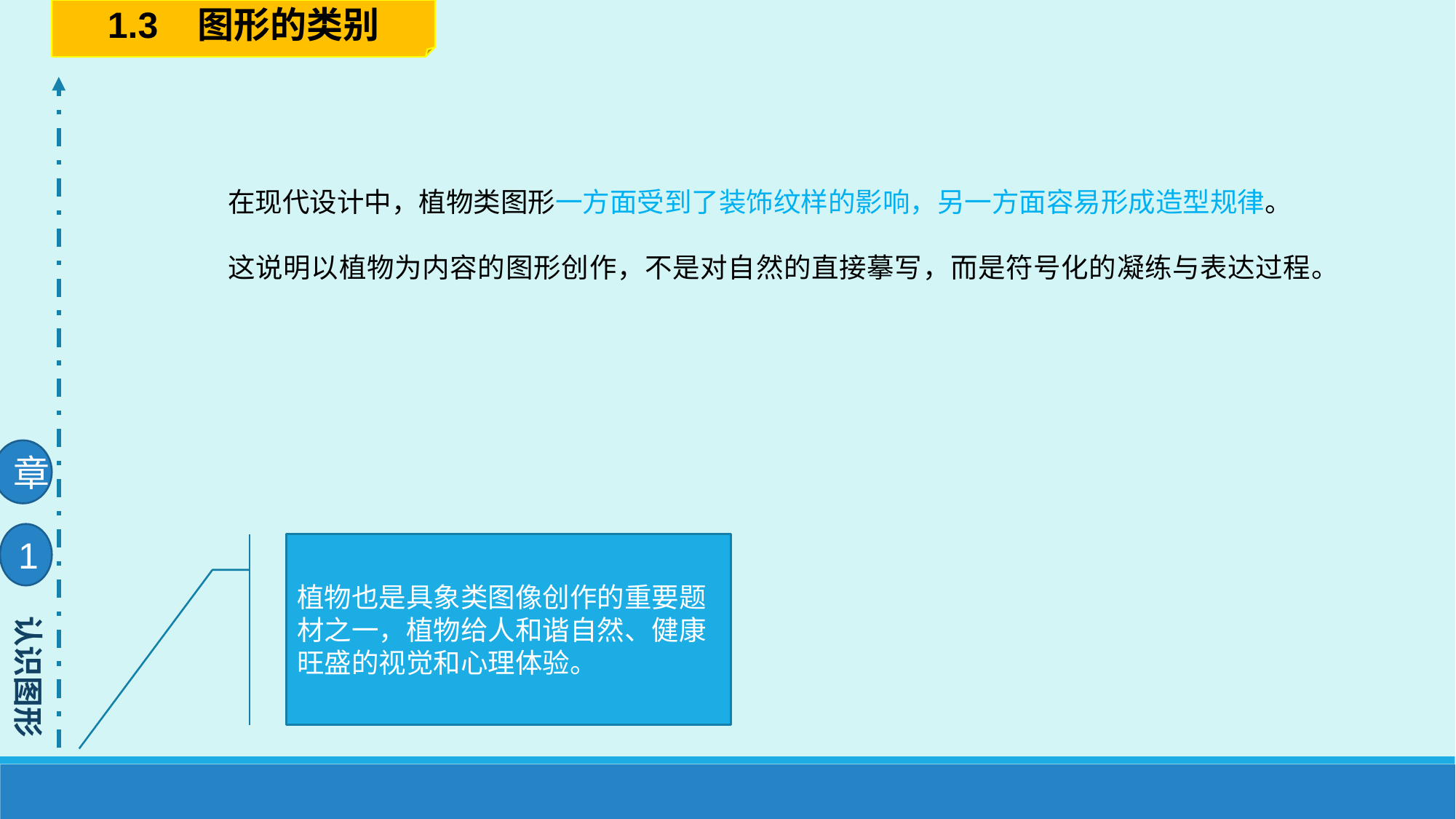

1.3   图形的类别
在现代设计中，植物类图形一方面受到了装饰纹样的影响，另一方面容易形成造型规律。
这说明以植物为内容的图形创作，不是对自然的直接摹写，而是符号化的凝练与表达过程。
章
1
植物也是具象类图像创作的重要题材之一，植物给人和谐自然、健康旺盛的视觉和心理体验。
认识图形